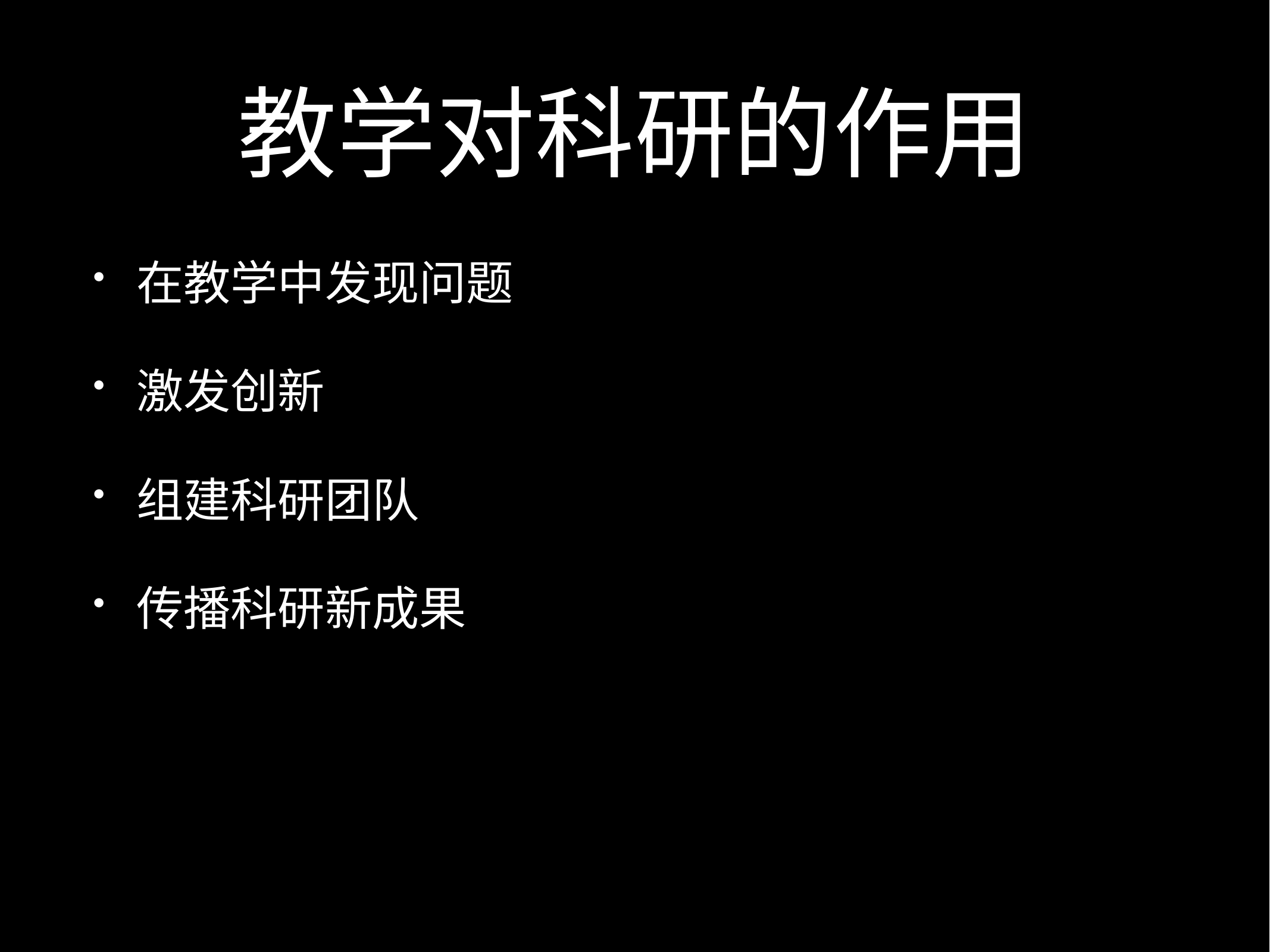

# 教学对科研的作用
在教学中发现问题
激发创新
组建科研团队
传播科研新成果